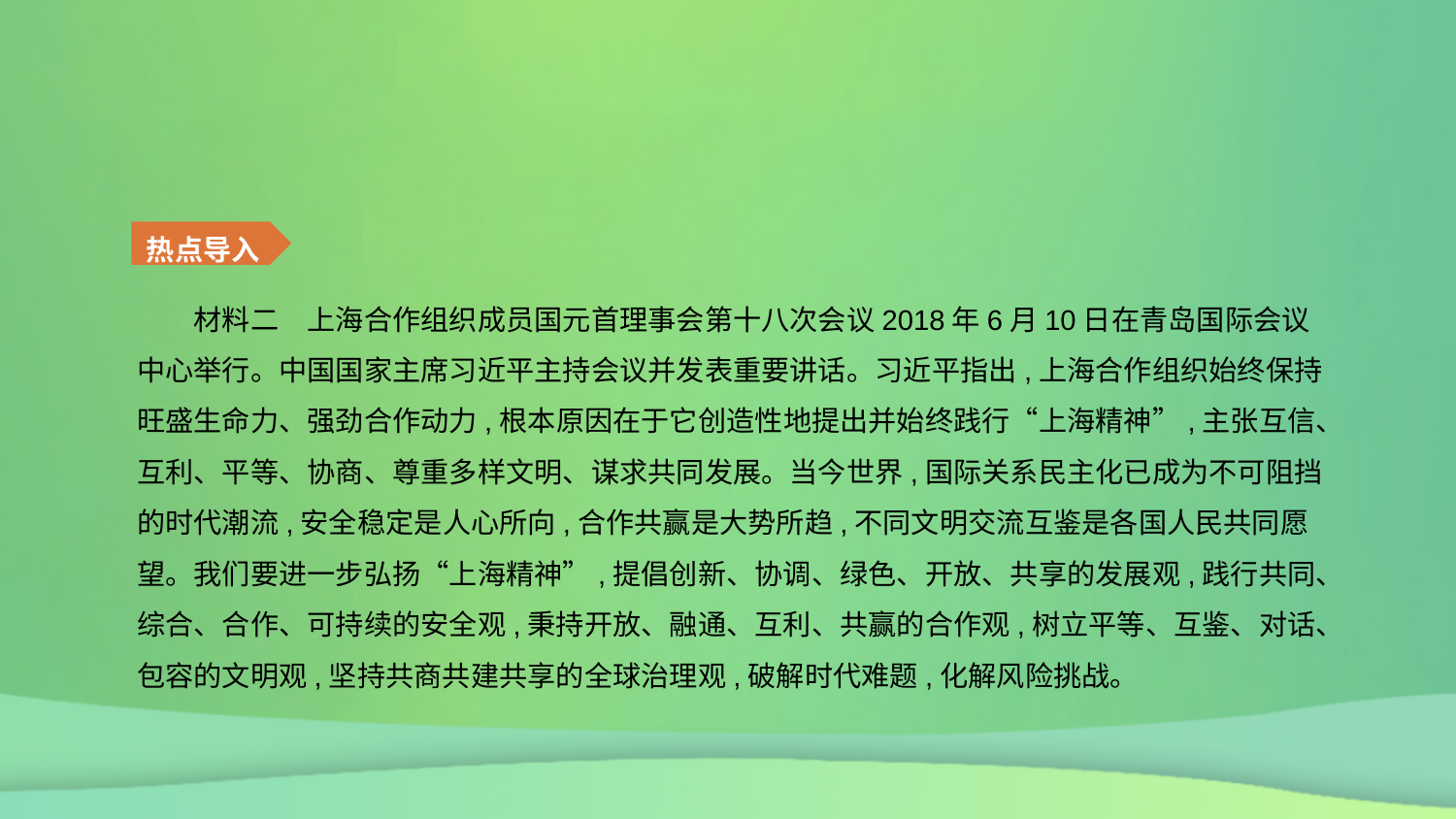

热点导入

　　材料二　上海合作组织成员国元首理事会第十八次会议2018年6月10日在青岛国际会议中心举行。中国国家主席习近平主持会议并发表重要讲话。习近平指出,上海合作组织始终保持旺盛生命力、强劲合作动力,根本原因在于它创造性地提出并始终践行“上海精神”,主张互信、互利、平等、协商、尊重多样文明、谋求共同发展。当今世界,国际关系民主化已成为不可阻挡的时代潮流,安全稳定是人心所向,合作共赢是大势所趋,不同文明交流互鉴是各国人民共同愿望。我们要进一步弘扬“上海精神”,提倡创新、协调、绿色、开放、共享的发展观,践行共同、综合、合作、可持续的安全观,秉持开放、融通、互利、共赢的合作观,树立平等、互鉴、对话、包容的文明观,坚持共商共建共享的全球治理观,破解时代难题,化解风险挑战。